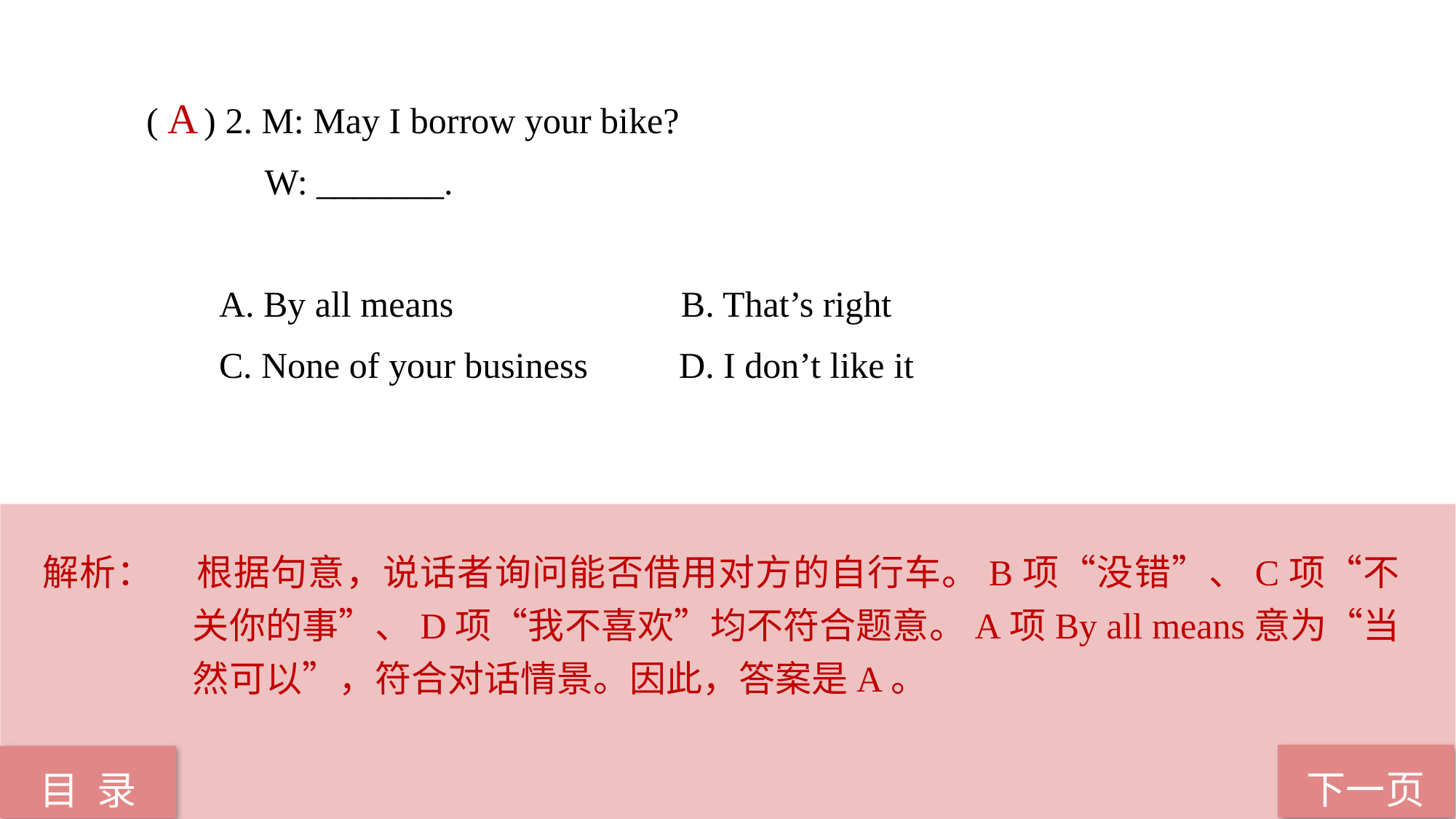

(     ) 2. M: May I borrow your bike?
             W: _______.

        A. By all means                         B. That’s right
        C. None of your business          D. I don’t like it
 A
解析：	根据句意，说话者询问能否借用对方的自行车。B项“没错”、C项“不关你的事”、D项“我不喜欢”均不符合题意。A项By all means意为“当然可以”，符合对话情景。因此，答案是A。